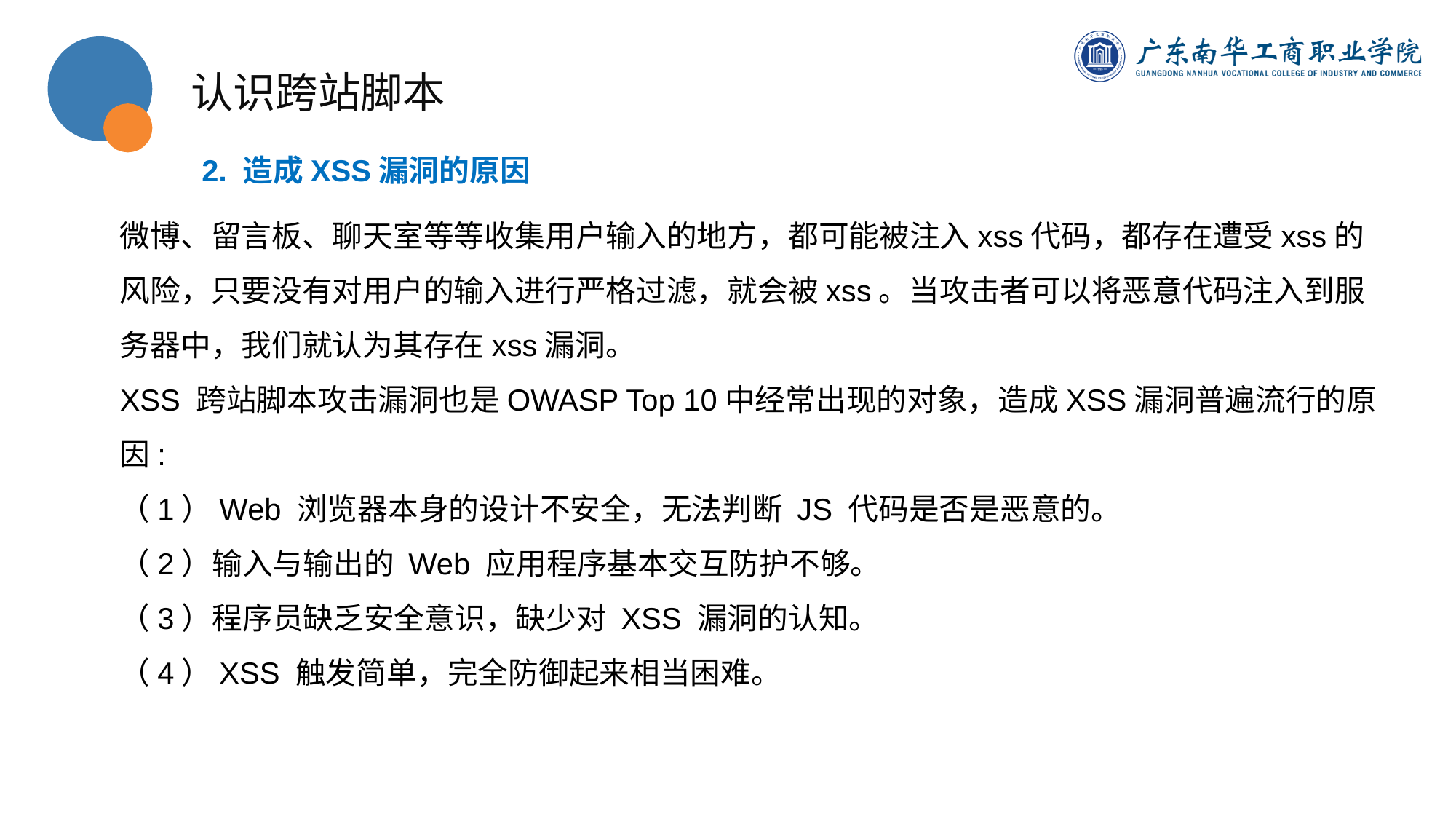

认识跨站脚本

2. 造成XSS漏洞的原因
微博、留言板、聊天室等等收集用户输入的地方，都可能被注入xss代码，都存在遭受xss的风险，只要没有对用户的输入进行严格过滤，就会被xss。当攻击者可以将恶意代码注入到服务器中，我们就认为其存在xss漏洞。
XSS 跨站脚本攻击漏洞也是OWASP Top 10中经常出现的对象，造成XSS漏洞普遍流行的原因:
（1）Web 浏览器本身的设计不安全，无法判断 JS 代码是否是恶意的。
（2）输入与输出的 Web 应用程序基本交互防护不够。
（3）程序员缺乏安全意识，缺少对 XSS 漏洞的认知。
（4）XSS 触发简单，完全防御起来相当困难。